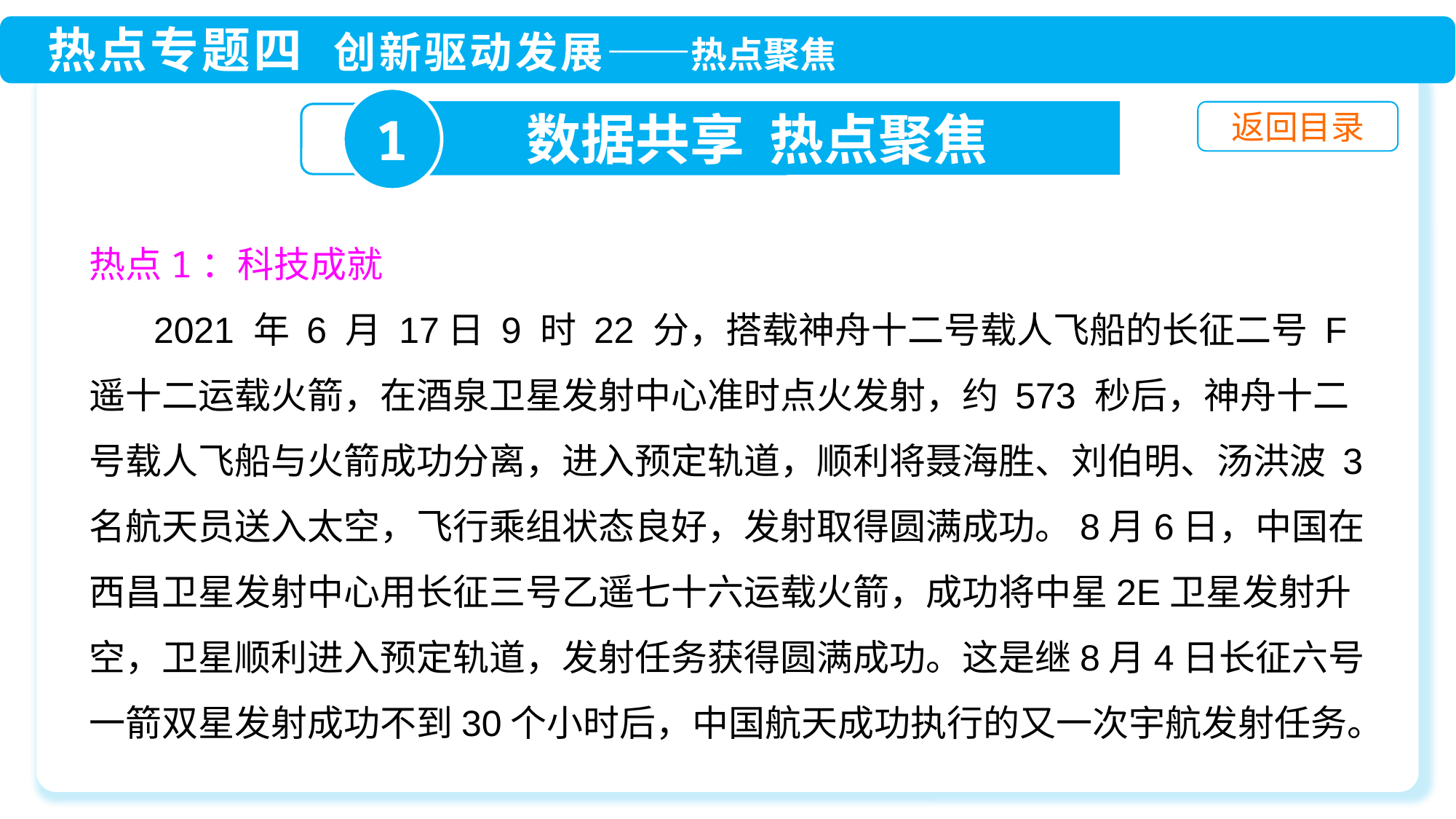

1
数据共享  热点聚焦

热点1：科技成就
 2021 年 6 月 17日 9 时 22 分，搭载神舟十二号载人飞船的长征二号 F 遥十二运载火箭，在酒泉卫星发射中心准时点火发射，约 573 秒后，神舟十二号载人飞船与火箭成功分离，进入预定轨道，顺利将聂海胜、刘伯明、汤洪波 3 名航天员送入太空，飞行乘组状态良好，发射取得圆满成功。8月6日，中国在西昌卫星发射中心用长征三号乙遥七十六运载火箭，成功将中星2E卫星发射升空，卫星顺利进入预定轨道，发射任务获得圆满成功。这是继8月4日长征六号一箭双星发射成功不到30个小时后，中国航天成功执行的又一次宇航发射任务。